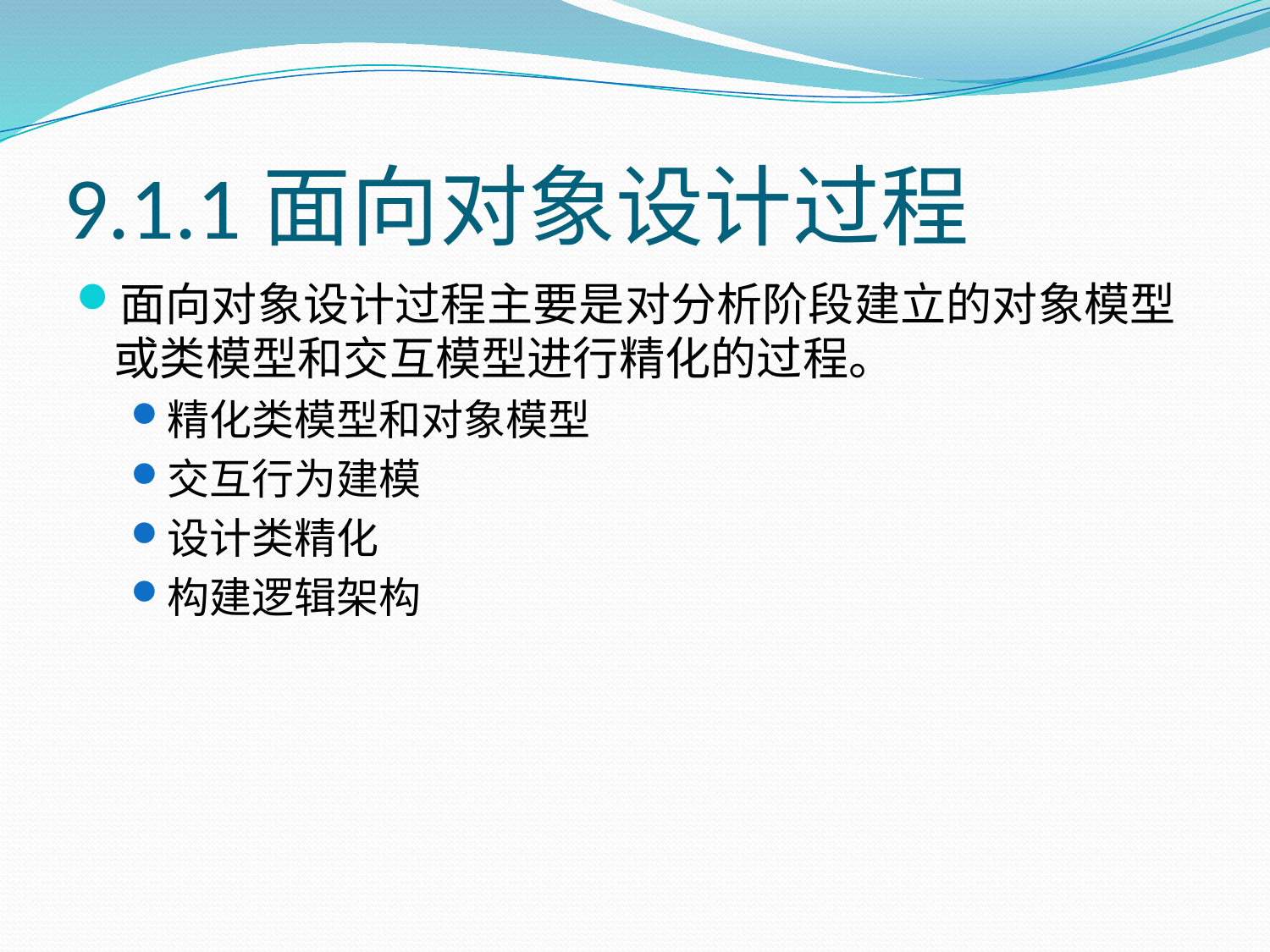

# 9.1.1面向对象设计过程
面向对象设计过程主要是对分析阶段建立的对象模型或类模型和交互模型进行精化的过程。
精化类模型和对象模型
交互行为建模
设计类精化
构建逻辑架构